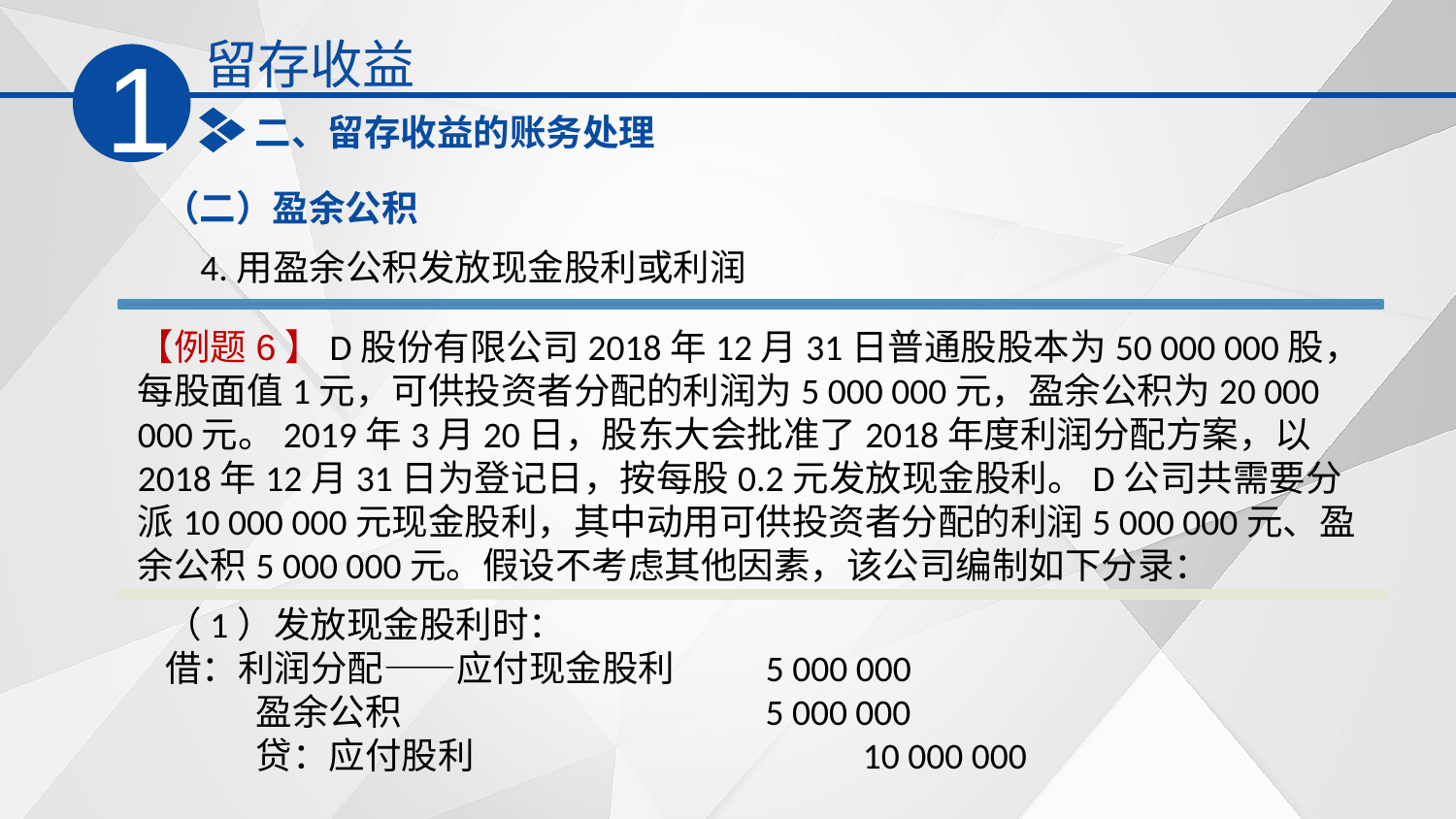

留存收益
1

二、留存收益的账务处理

（二）盈余公积
4.用盈余公积发放现金股利或利润

【例题6】D股份有限公司2018年12月31日普通股股本为50 000 000股，每股面值1元，可供投资者分配的利润为5 000 000元，盈余公积为20 000 000元。2019年3月20日，股东大会批准了2018年度利润分配方案，以2018年12月31日为登记日，按每股0.2元发放现金股利。D公司共需要分派10 000 000元现金股利，其中动用可供投资者分配的利润5 000 000元、盈余公积5 000 000元。假设不考虑其他因素，该公司编制如下分录：

（1）发放现金股利时：
借：利润分配——应付现金股利          5 000 000
          盈余公积                                           5 000 000
          贷：应付股利                                              10 000 000